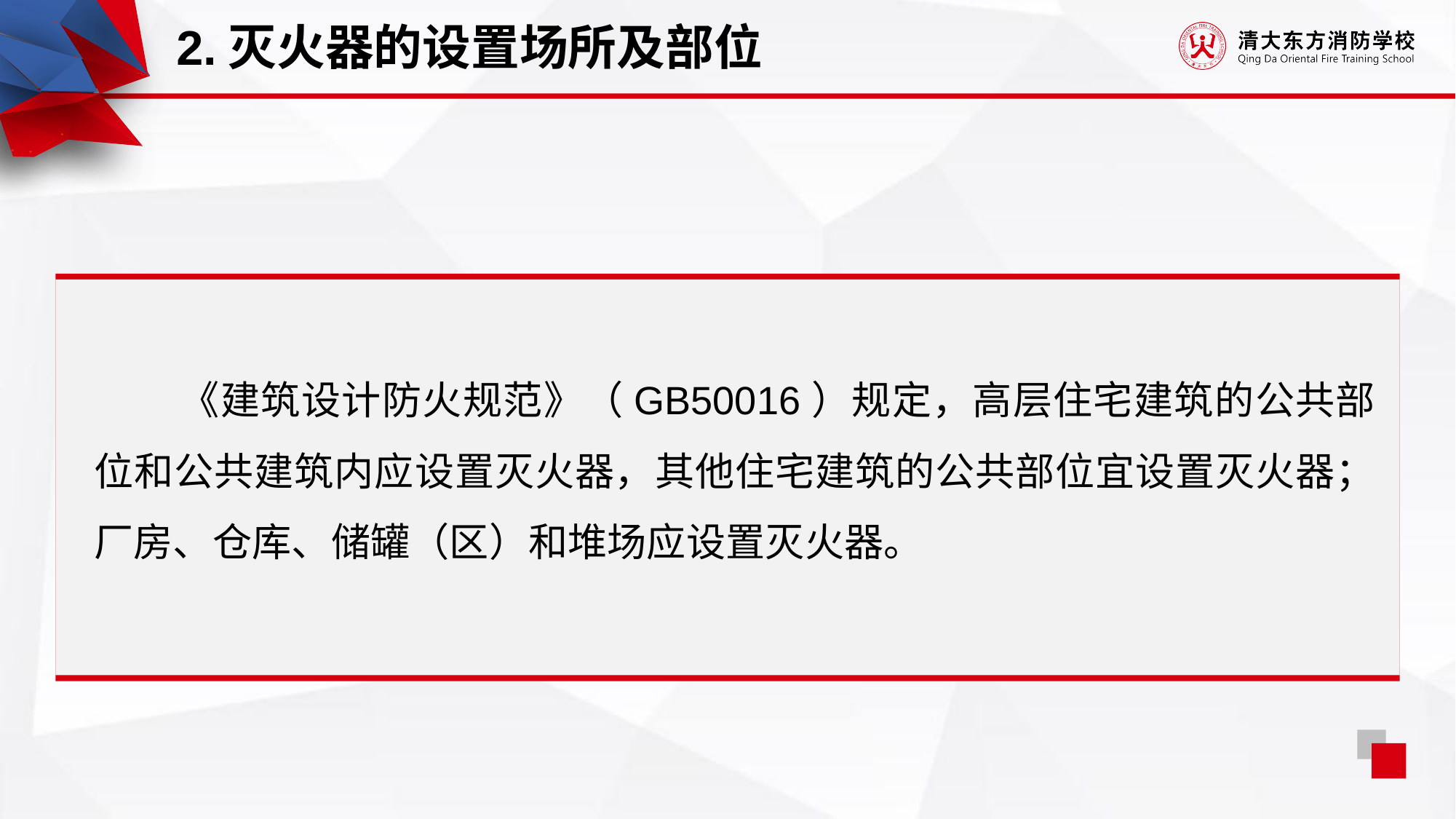

2.灭火器的设置场所及部位

《建筑设计防火规范》（GB50016）规定，高层住宅建筑的公共部位和公共建筑内应设置灭火器，其他住宅建筑的公共部位宜设置灭火器；厂房、仓库、储罐（区）和堆场应设置灭火器。